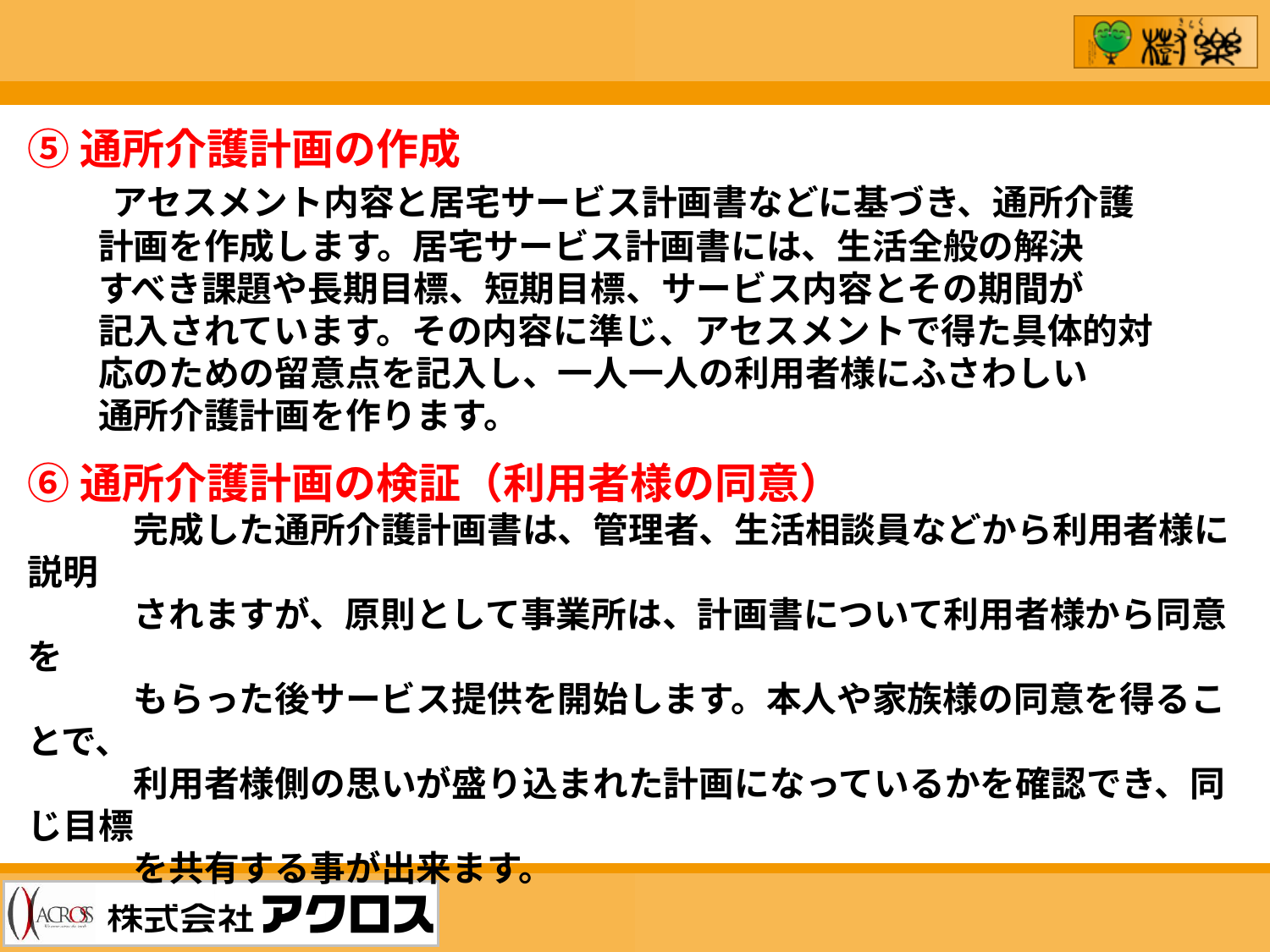

⑤通所介護計画の作成
　　アセスメント内容と居宅サービス計画書などに基づき、通所介護
　　計画を作成します。居宅サービス計画書には、生活全般の解決
　　すべき課題や長期目標、短期目標、サービス内容とその期間が
　　記入されています。その内容に準じ、アセスメントで得た具体的対
　　応のための留意点を記入し、一人一人の利用者様にふさわしい
　　通所介護計画を作ります。

⑥通所介護計画の検証（利用者様の同意）
　　　完成した通所介護計画書は、管理者、生活相談員などから利用者様に説明
　　　されますが、原則として事業所は、計画書について利用者様から同意を
　　　もらった後サービス提供を開始します。本人や家族様の同意を得ることで、
　　　利用者様側の思いが盛り込まれた計画になっているかを確認でき、同じ目標
　　　を共有する事が出来ます。